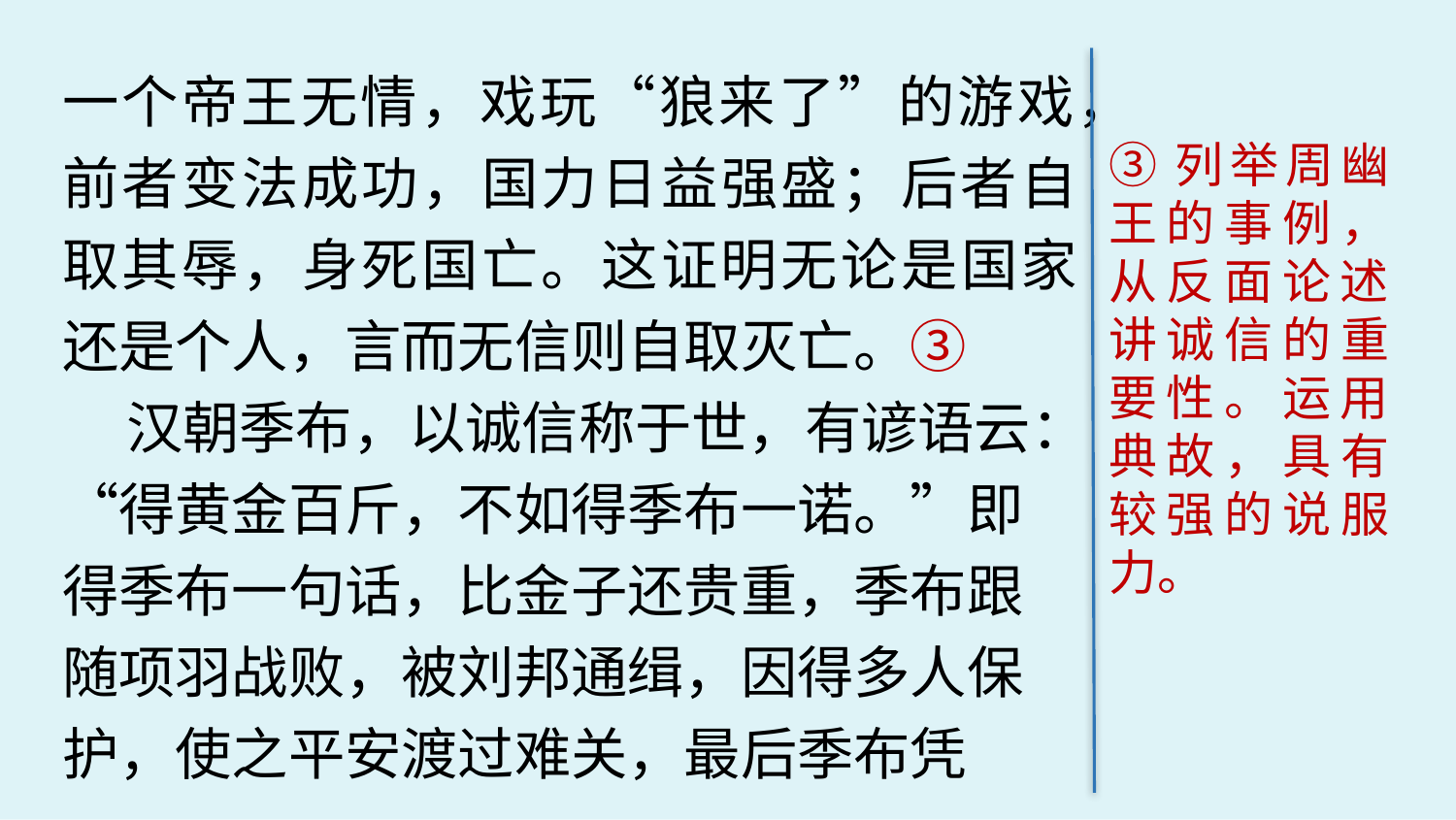

一个帝王无情，戏玩“狼来了”的游戏，前者变法成功，国力日益强盛；后者自取其辱，身死国亡。这证明无论是国家还是个人，言而无信则自取灭亡。③
    汉朝季布，以诚信称于世，有谚语云：“得黄金百斤，不如得季布一诺。”即得季布一句话，比金子还贵重，季布跟随项羽战败，被刘邦通缉，因得多人保护，使之平安渡过难关，最后季布凭
③列举周幽王的事例，从反面论述讲诚信的重要性。运用典故，具有较强的说服力。